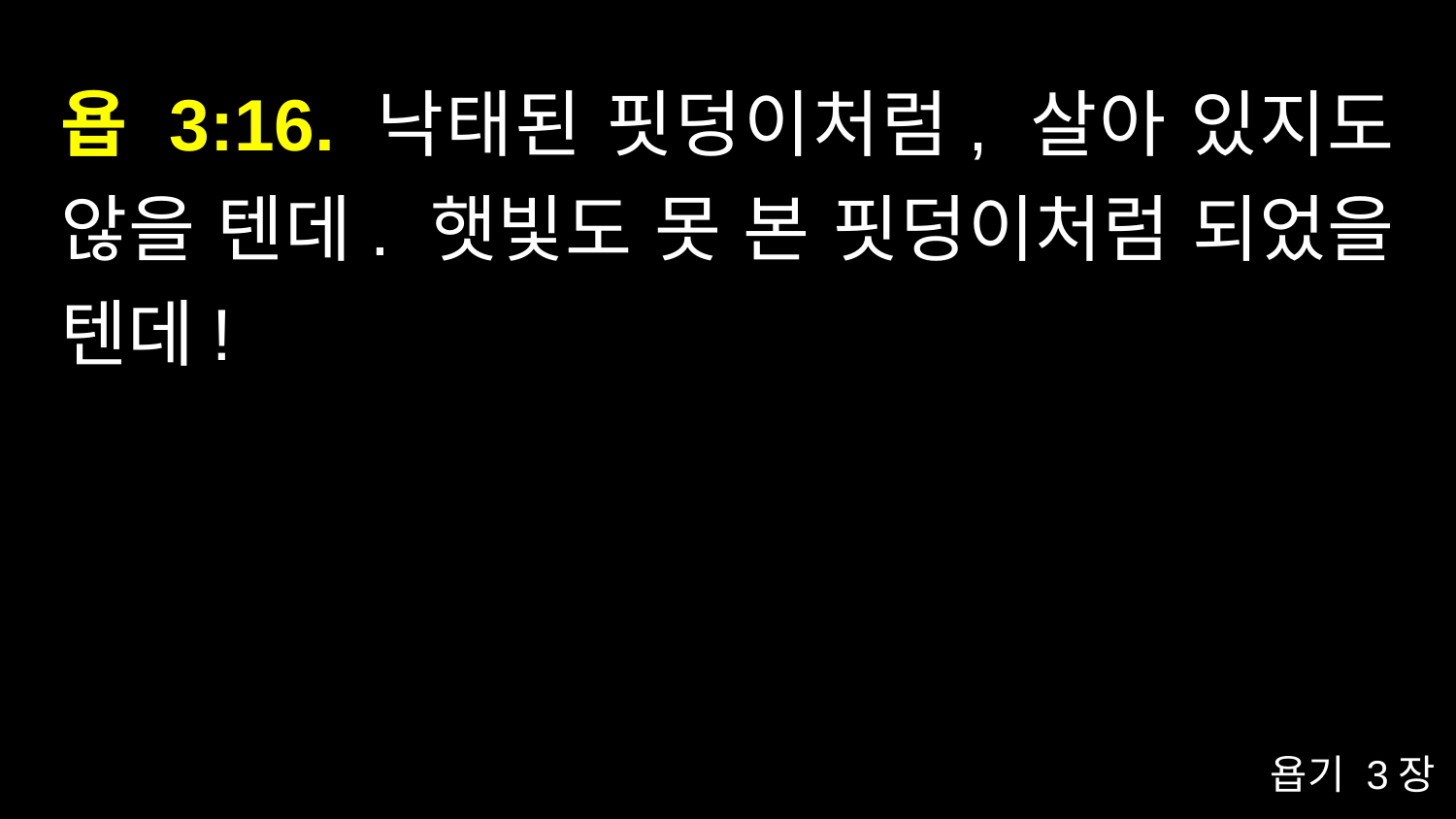

# 욥 3:16. 낙태된 핏덩이처럼, 살아 있지도 않을 텐데. 햇빛도 못 본 핏덩이처럼 되었을 텐데!
욥기 3장